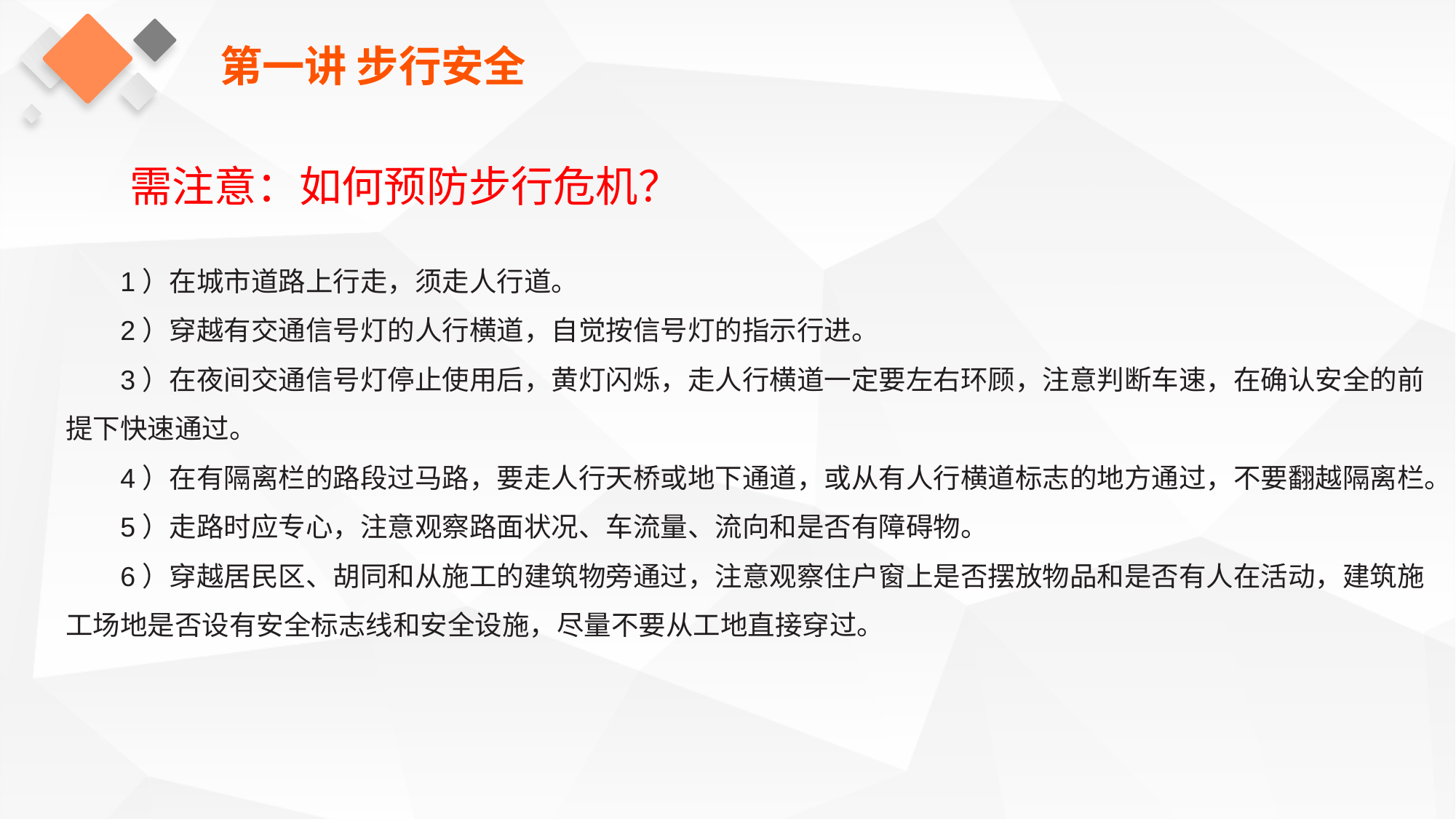

第一讲 步行安全
需注意：如何预防步行危机？
1）在城市道路上行走，须走人行道。
2）穿越有交通信号灯的人行横道，自觉按信号灯的指示行进。
3）在夜间交通信号灯停止使用后，黄灯闪烁，走人行横道一定要左右环顾，注意判断车速，在确认安全的前提下快速通过。
4）在有隔离栏的路段过马路，要走人行天桥或地下通道，或从有人行横道标志的地方通过，不要翻越隔离栏。
5）走路时应专心，注意观察路面状况、车流量、流向和是否有障碍物。
6）穿越居民区、胡同和从施工的建筑物旁通过，注意观察住户窗上是否摆放物品和是否有人在活动，建筑施工场地是否设有安全标志线和安全设施，尽量不要从工地直接穿过。